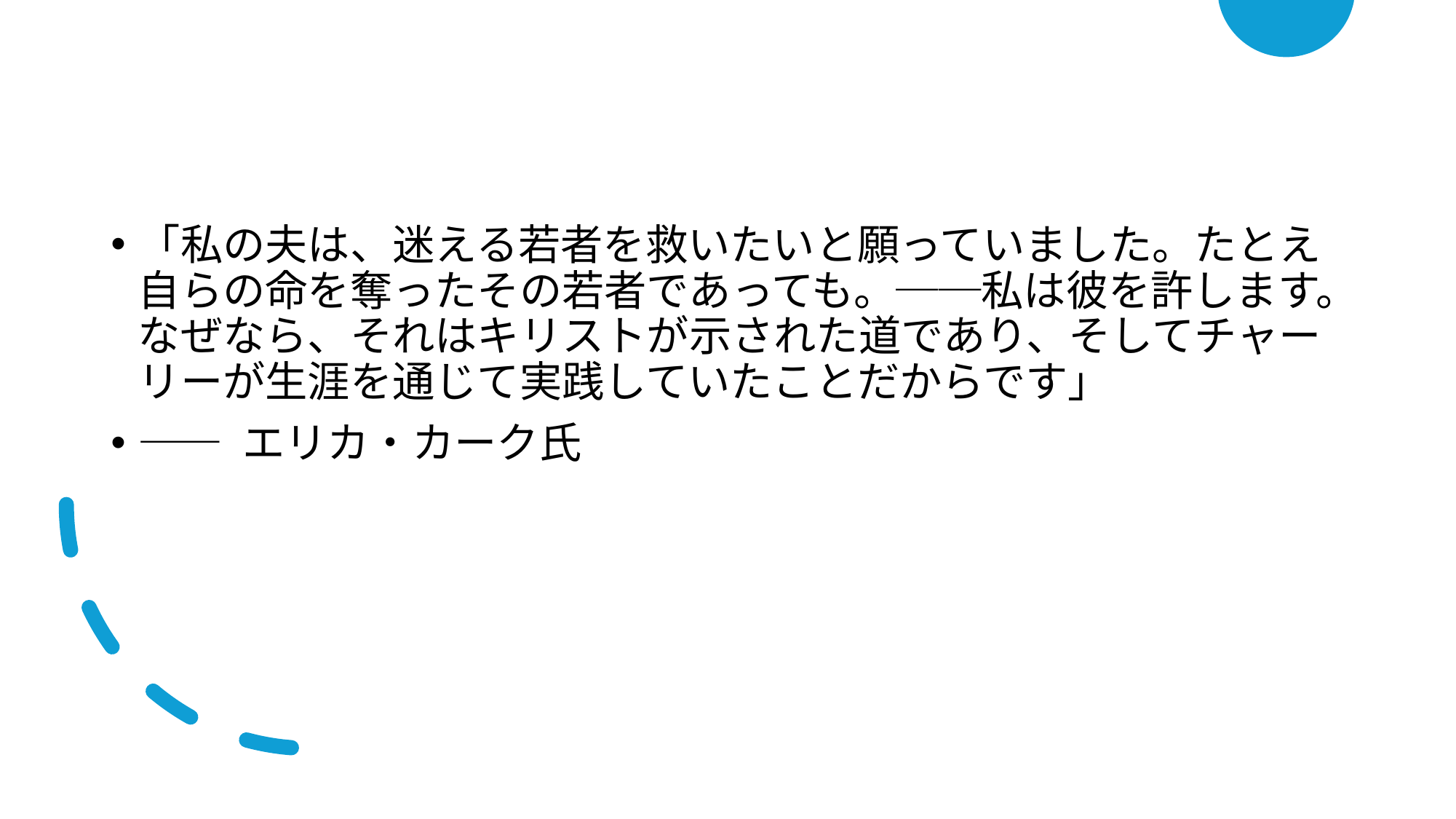

「私の夫は、迷える若者を救いたいと願っていました。たとえ自らの命を奪ったその若者であっても。──私は彼を許します。なぜなら、それはキリストが示された道であり、そしてチャーリーが生涯を通じて実践していたことだからです」
―― エリカ・カーク氏